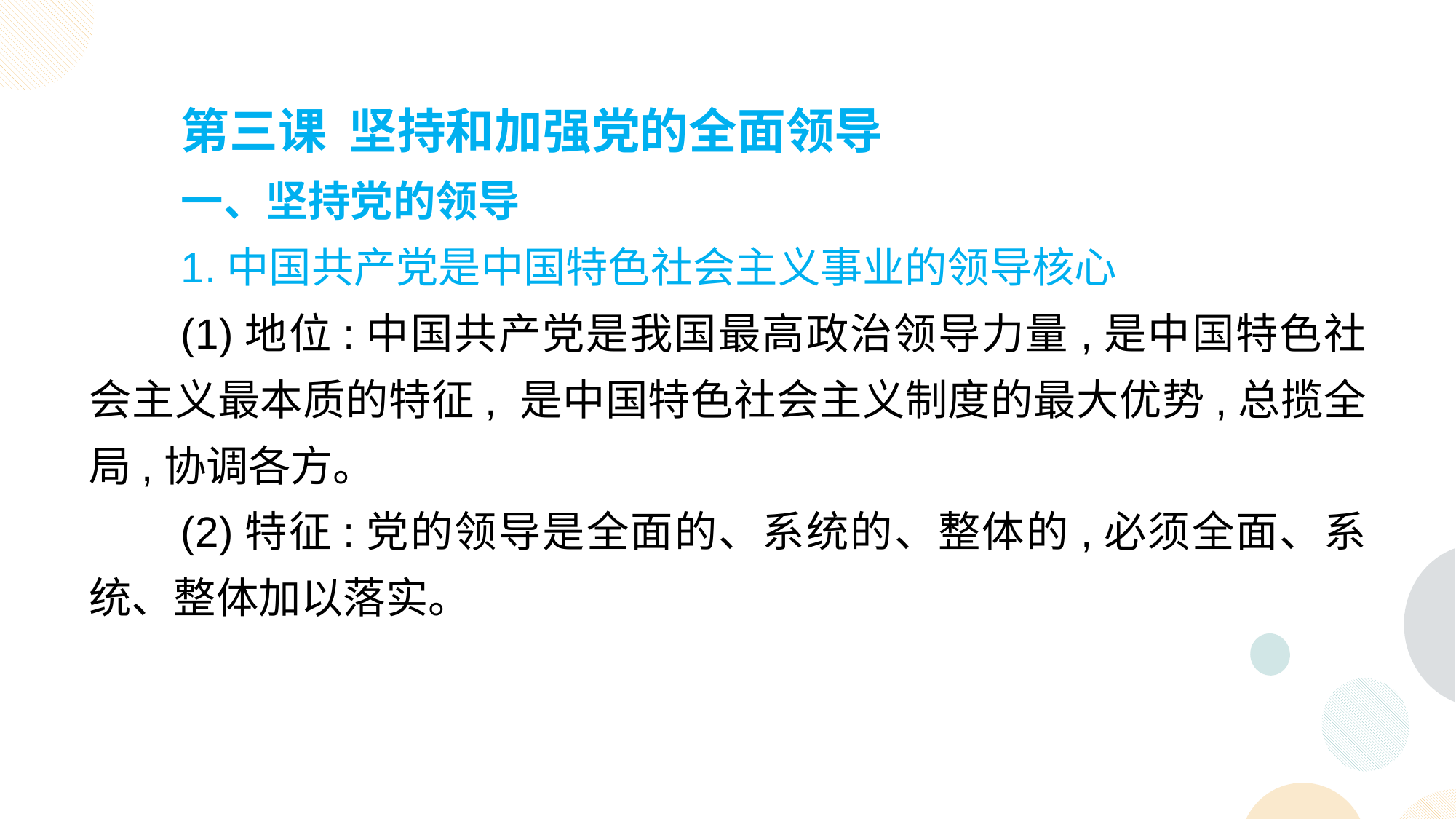

第三课  坚持和加强党的全面领导
一、坚持党的领导
1.中国共产党是中国特色社会主义事业的领导核心
(1)地位:中国共产党是我国最高政治领导力量,是中国特色社会主义最本质的特征, 是中国特色社会主义制度的最大优势,总揽全局,协调各方。
(2)特征:党的领导是全面的、系统的、整体的,必须全面、系统、整体加以落实。